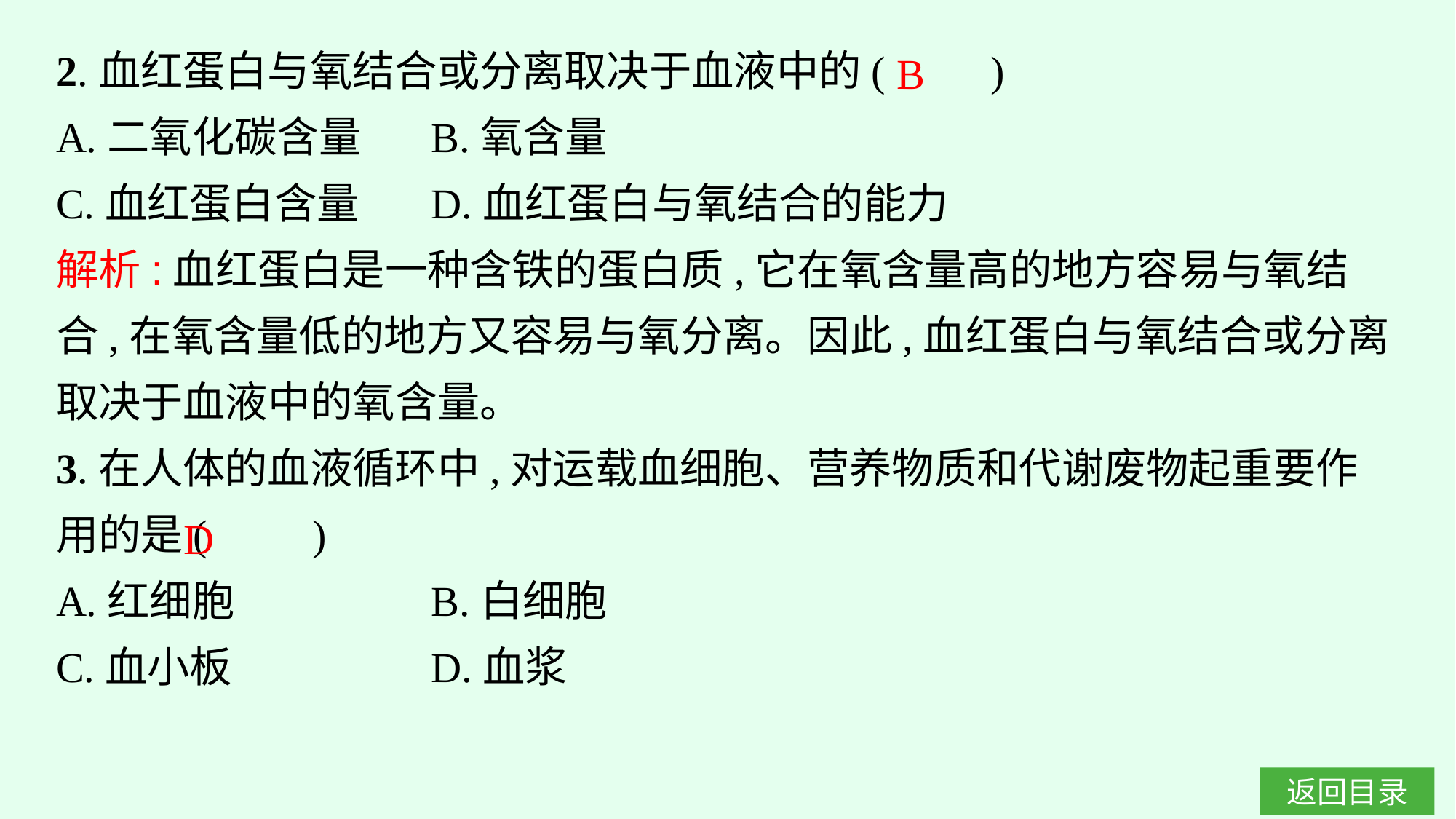

2.血红蛋白与氧结合或分离取决于血液中的(　　)
A.二氧化碳含量	B.氧含量
C.血红蛋白含量	D.血红蛋白与氧结合的能力
解析:血红蛋白是一种含铁的蛋白质,它在氧含量高的地方容易与氧结合,在氧含量低的地方又容易与氧分离。因此,血红蛋白与氧结合或分离取决于血液中的氧含量。
3.在人体的血液循环中,对运载血细胞、营养物质和代谢废物起重要作用的是(　　)
A.红细胞		B.白细胞
C.血小板		D.血浆
B
D